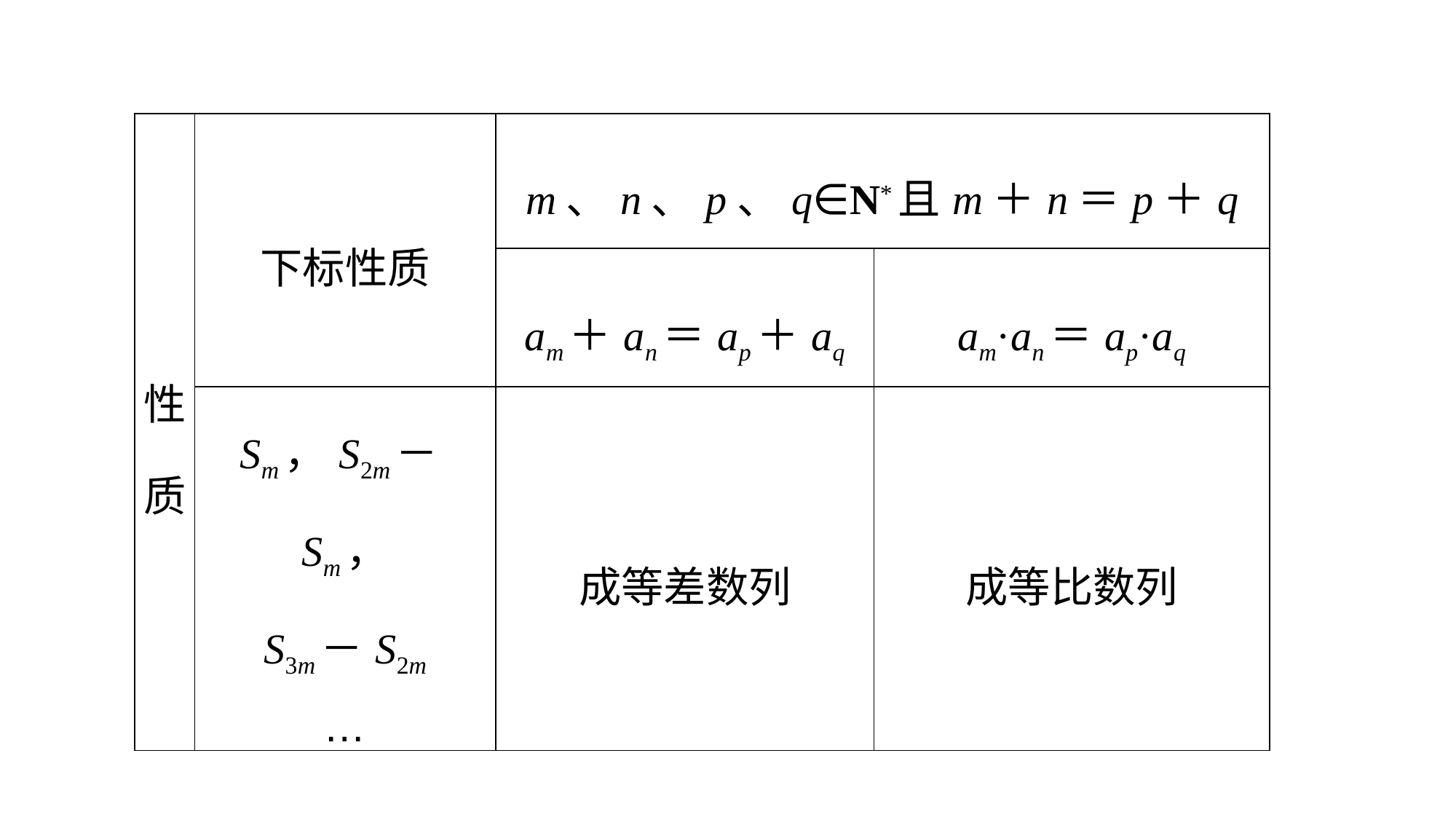

| 性质 | 下标性质 | m、n、p、q∈N\*且m＋n＝p＋q |  |
| --- | --- | --- | --- |
|  |  | am＋an＝ap＋aq | am·an＝ap·aq |
|  | Sm，S2m－Sm， S3m－S2m … | 成等差数列 | 成等比数列 |